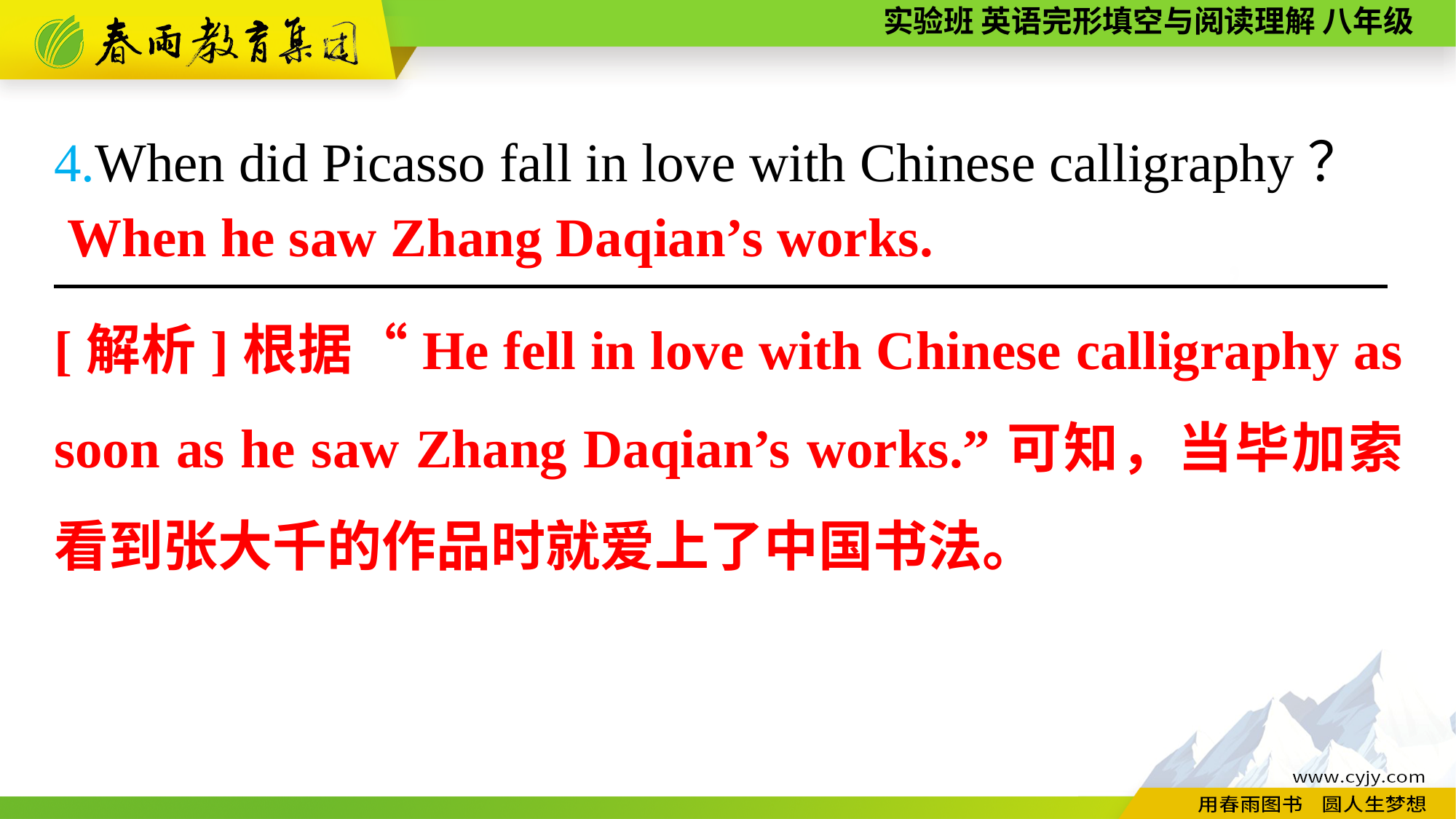

4.When did Picasso fall in love with Chinese calligraphy？
　　　　                                                                              ，
 When he saw Zhang Daqian’s works.
[解析]根据“He fell in love with Chinese calligraphy as soon as he saw Zhang Daqian’s works.”可知，当毕加索看到张大千的作品时就爱上了中国书法。